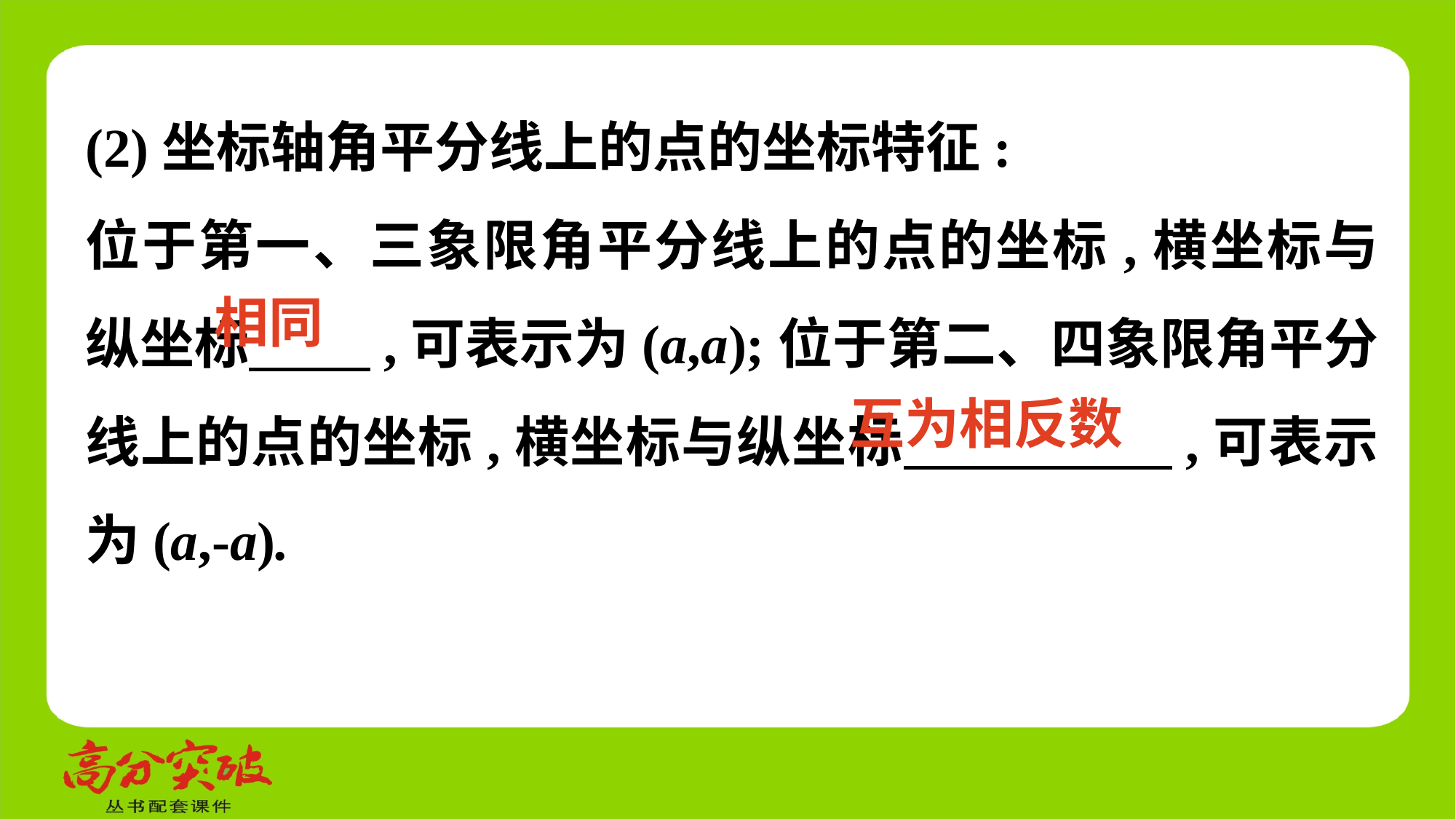

(2)坐标轴角平分线上的点的坐标特征:
位于第一、三象限角平分线上的点的坐标,横坐标与纵坐标　 　,可表示为(a,a);位于第二、四象限角平分线上的点的坐标,横坐标与纵坐标　                ,可表示为(a,-a).
相同
互为相反数